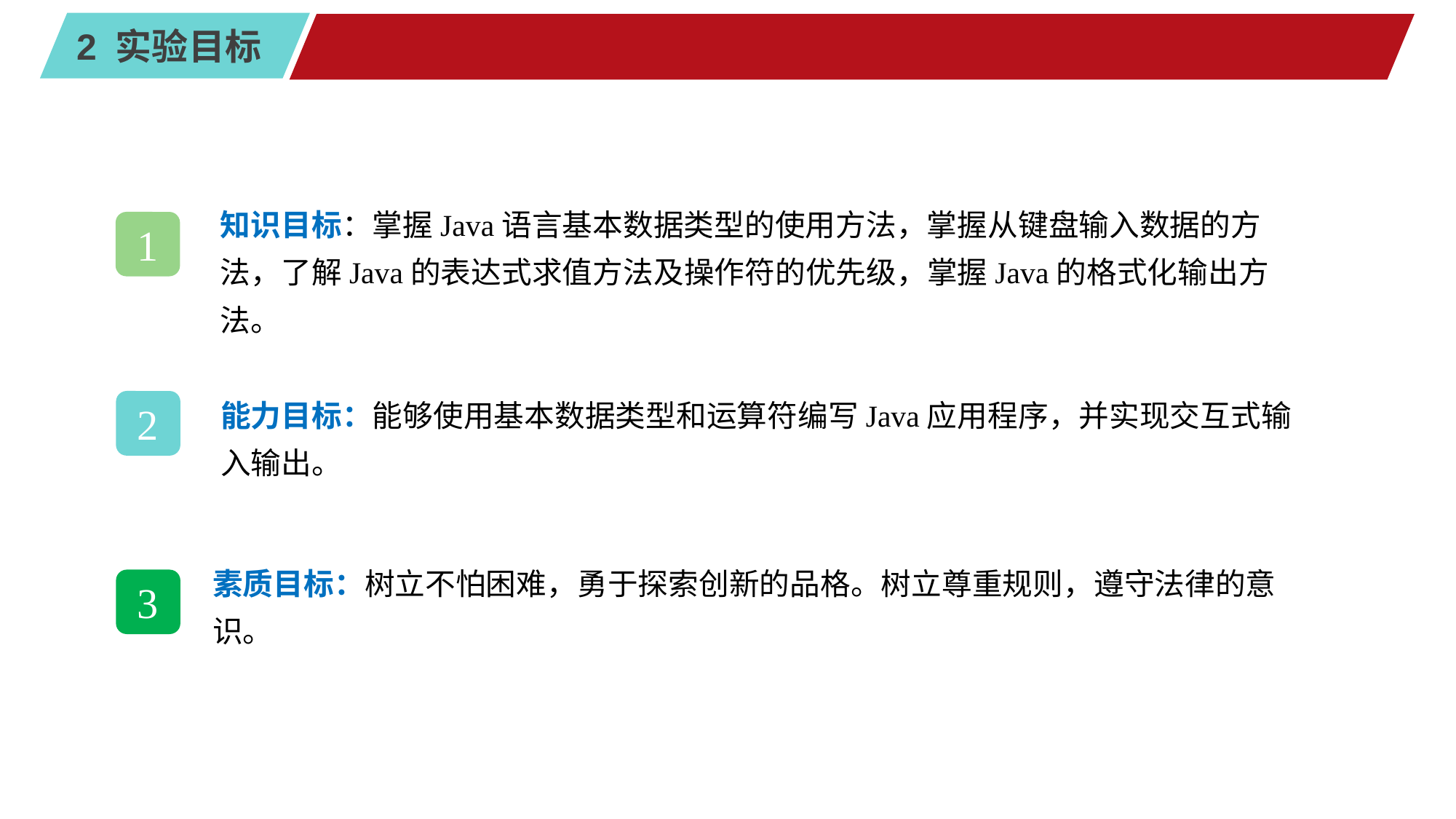

#
知识目标：掌握Java语言基本数据类型的使用方法，掌握从键盘输入数据的方法，了解Java的表达式求值方法及操作符的优先级，掌握Java的格式化输出方法。
1
能力目标：能够使用基本数据类型和运算符编写Java应用程序，并实现交互式输入输出。
2
素质目标：树立不怕困难，勇于探索创新的品格。树立尊重规则，遵守法律的意识。
3